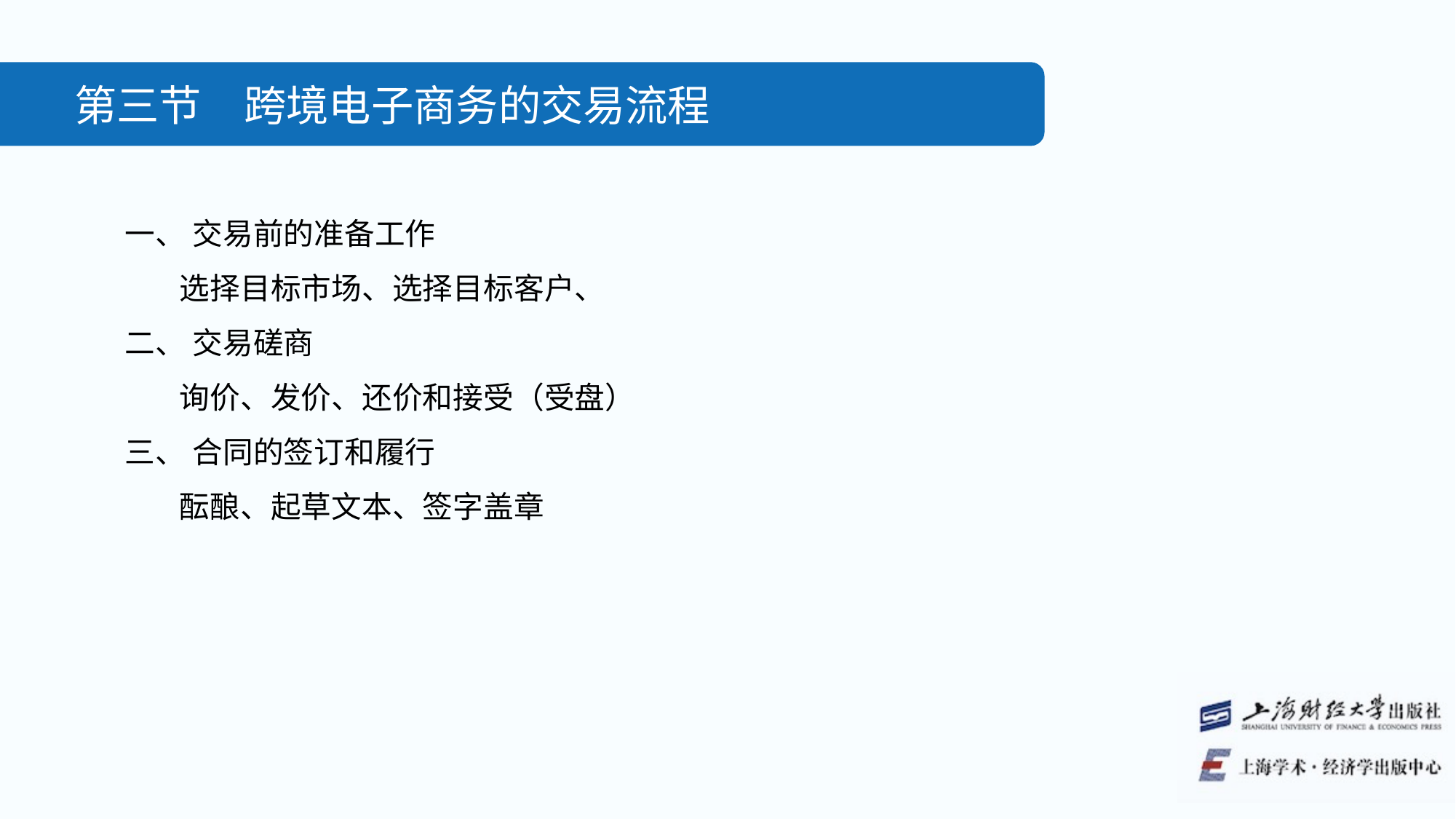

第三节　跨境电子商务的交易流程
一、 交易前的准备工作
选择目标市场、选择目标客户、
二、 交易磋商
询价、发价、还价和接受（受盘）
三、 合同的签订和履行
酝酿、起草文本、签字盖章